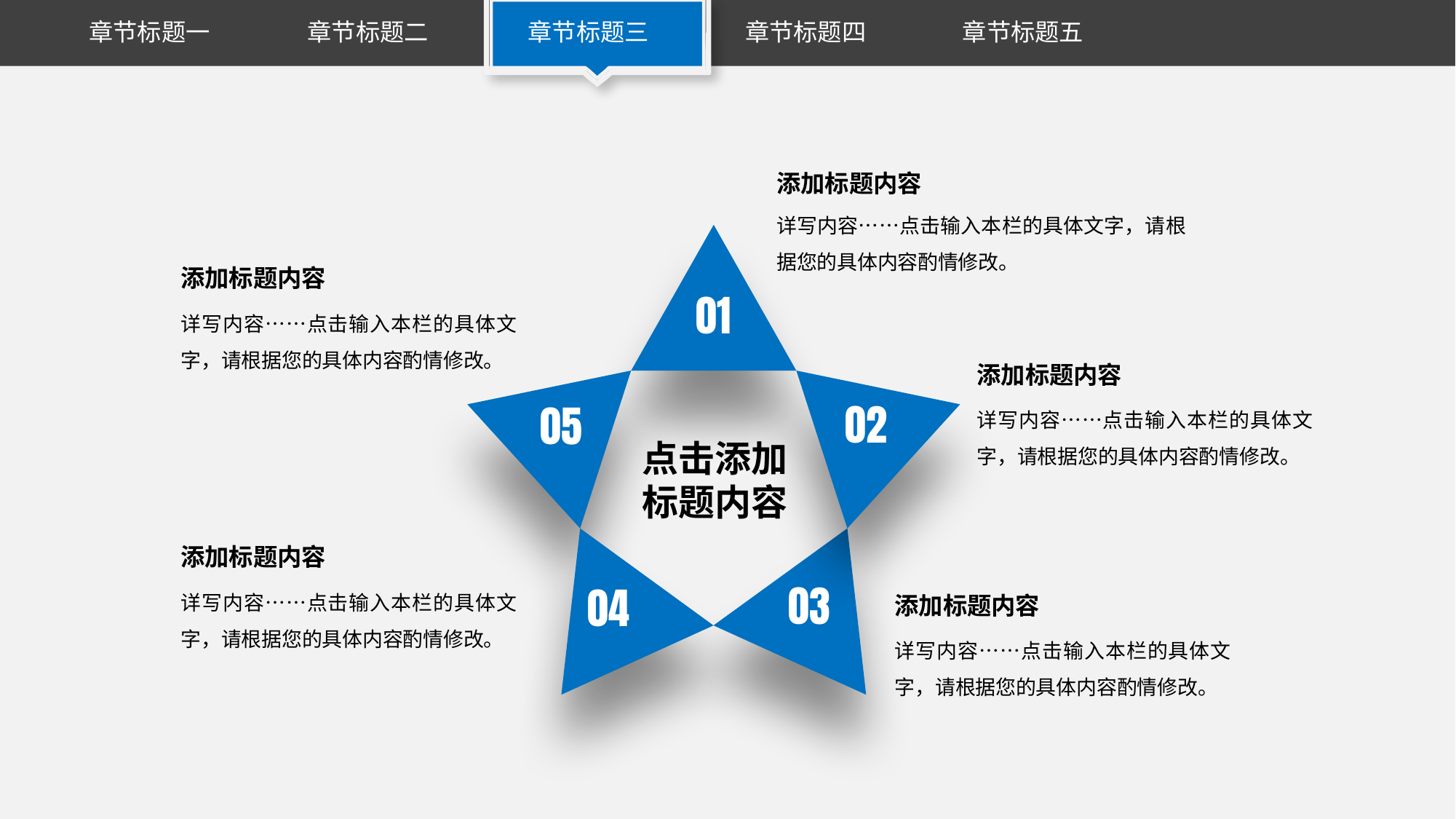

添加标题内容
详写内容……点击输入本栏的具体文字，请根据您的具体内容酌情修改。

添加标题内容
01
详写内容……点击输入本栏的具体文字，请根据您的具体内容酌情修改。
添加标题内容

详写内容……点击输入本栏的具体文字，请根据您的具体内容酌情修改。
02
05
点击添加标题内容

添加标题内容
详写内容……点击输入本栏的具体文字，请根据您的具体内容酌情修改。
03
04
添加标题内容
详写内容……点击输入本栏的具体文字，请根据您的具体内容酌情修改。